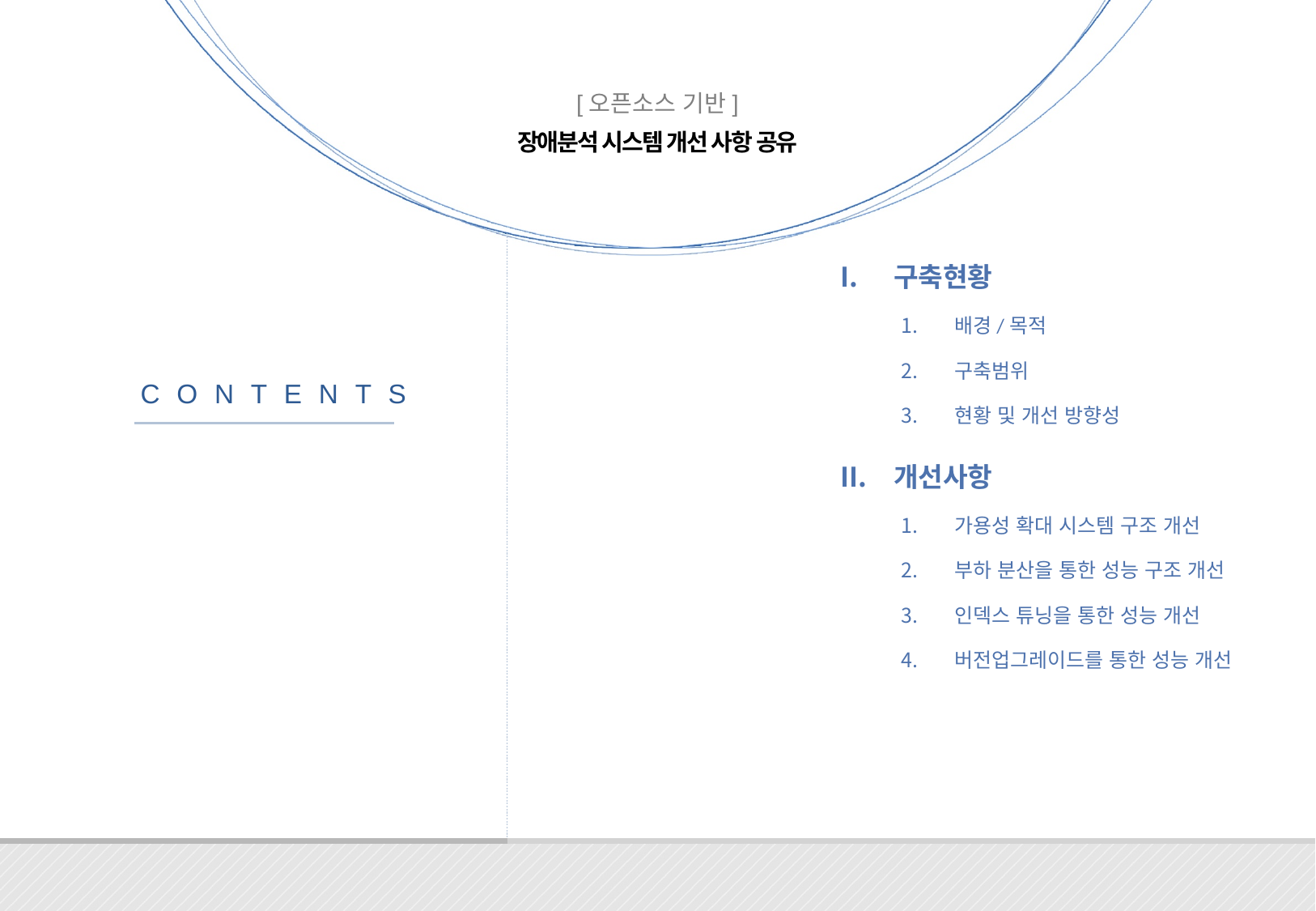

구축현황
배경/목적
구축범위
현황 및 개선 방향성
개선사항
가용성 확대 시스템 구조 개선
부하 분산을 통한 성능 구조 개선
인덱스 튜닝을 통한 성능 개선
버전업그레이드를 통한 성능 개선